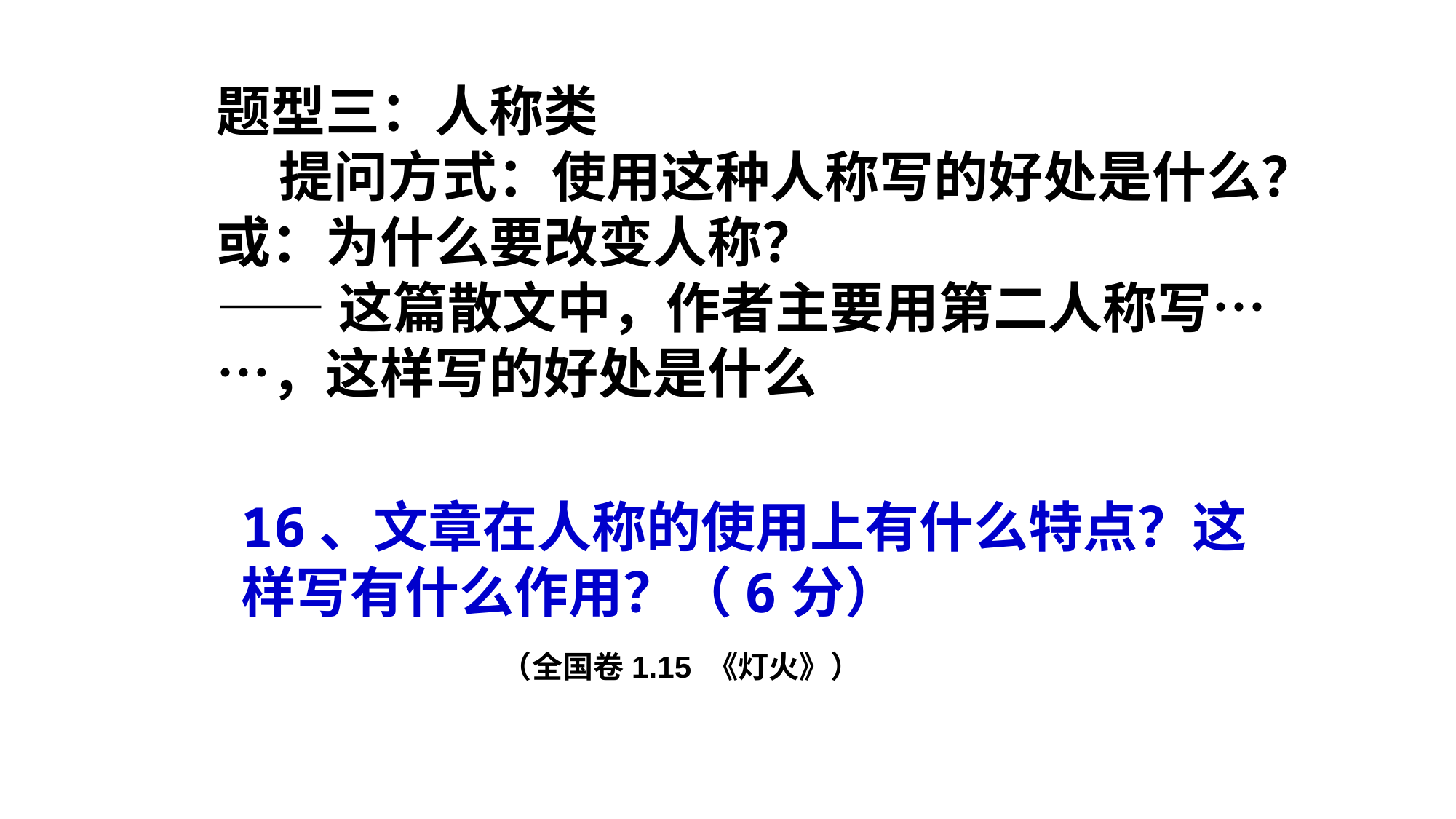

题型三：人称类
    提问方式：使用这种人称写的好处是什么？或：为什么要改变人称？
——这篇散文中，作者主要用第二人称写……，这样写的好处是什么
16、文章在人称的使用上有什么特点？这样写有什么作用？（6分）
                    （全国卷1.15 《灯火》）
9